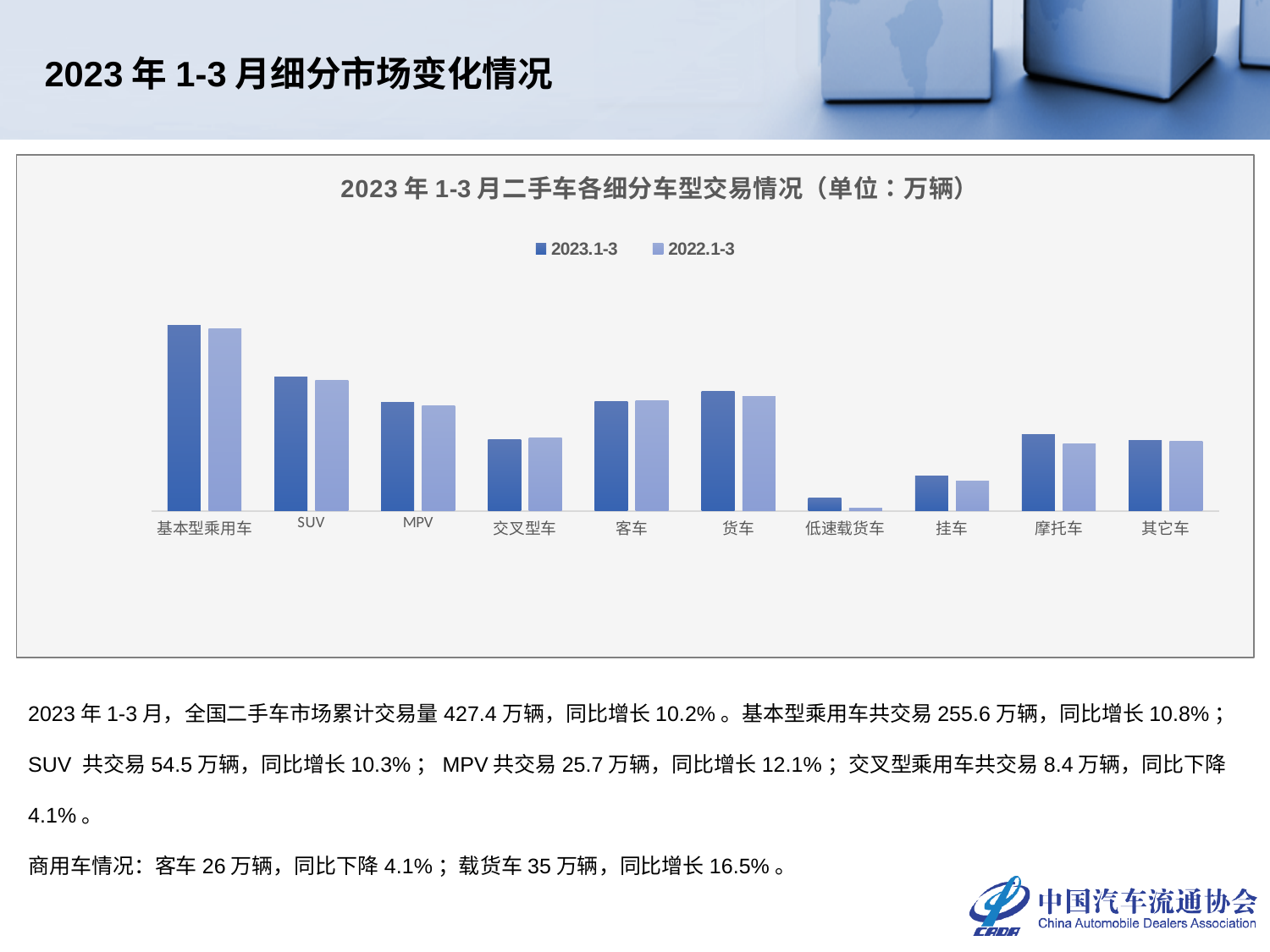

2023年1-3月细分市场变化情况

### Chart: 2023年1-3月二手车各细分车型交易情况（单位：万辆）

| Category | 2023.1-3 | 2022.1-3 |
|---|---|---|
| 基本型乘用车 | 255.5696 | 230.7286 |
| SUV | 54.5246 | 49.4165 |
| MPV | 25.7175 | 22.9487 |
| 交叉型车 | 8.4448 | 8.8079 |
| 客车 | 26.0 | 27.1023 |
| 货车 | 35.0321 | 30.063 |
| 低速载货车 | 1.4754 | 1.0931 |
| 挂车 | 2.832 | 2.424 |
| 摩托车 | 9.6989 | 7.4172 |
| 其它车 | 8.1492 | 7.958 |
2023年1-3月，全国二手车市场累计交易量427.4万辆，同比增长10.2%。基本型乘用车共交易255.6万辆，同比增长10.8%；SUV 共交易54.5万辆，同比增长10.3%；MPV共交易25.7万辆，同比增长12.1%；交叉型乘用车共交易8.4万辆，同比下降4.1%。
商用车情况：客车26万辆，同比下降4.1%；载货车35万辆，同比增长16.5%。